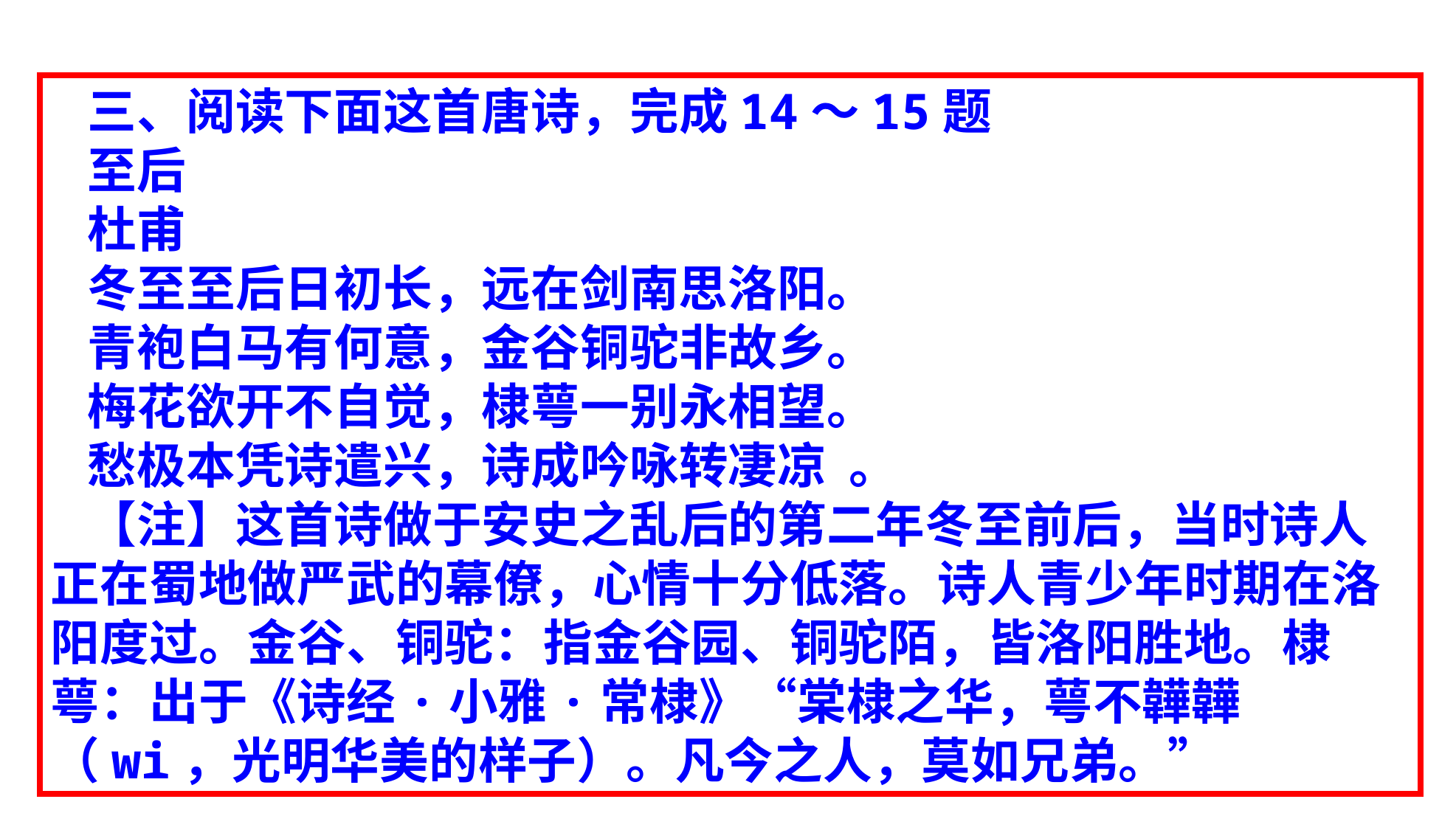

三、阅读下面这首唐诗，完成14～15题
至后
杜甫
冬至至后日初长，远在剑南思洛阳。
青袍白马有何意，金谷铜驼非故乡。
梅花欲开不自觉，棣萼一别永相望。
愁极本凭诗遣兴，诗成吟咏转凄凉  。
【注】这首诗做于安史之乱后的第二年冬至前后，当时诗人正在蜀地做严武的幕僚，心情十分低落。诗人青少年时期在洛阳度过。金谷、铜驼：指金谷园、铜驼陌，皆洛阳胜地。棣萼：出于《诗经·小雅·常棣》“棠棣之华，萼不韡韡（wi，光明华美的样子）。凡今之人，莫如兄弟。”